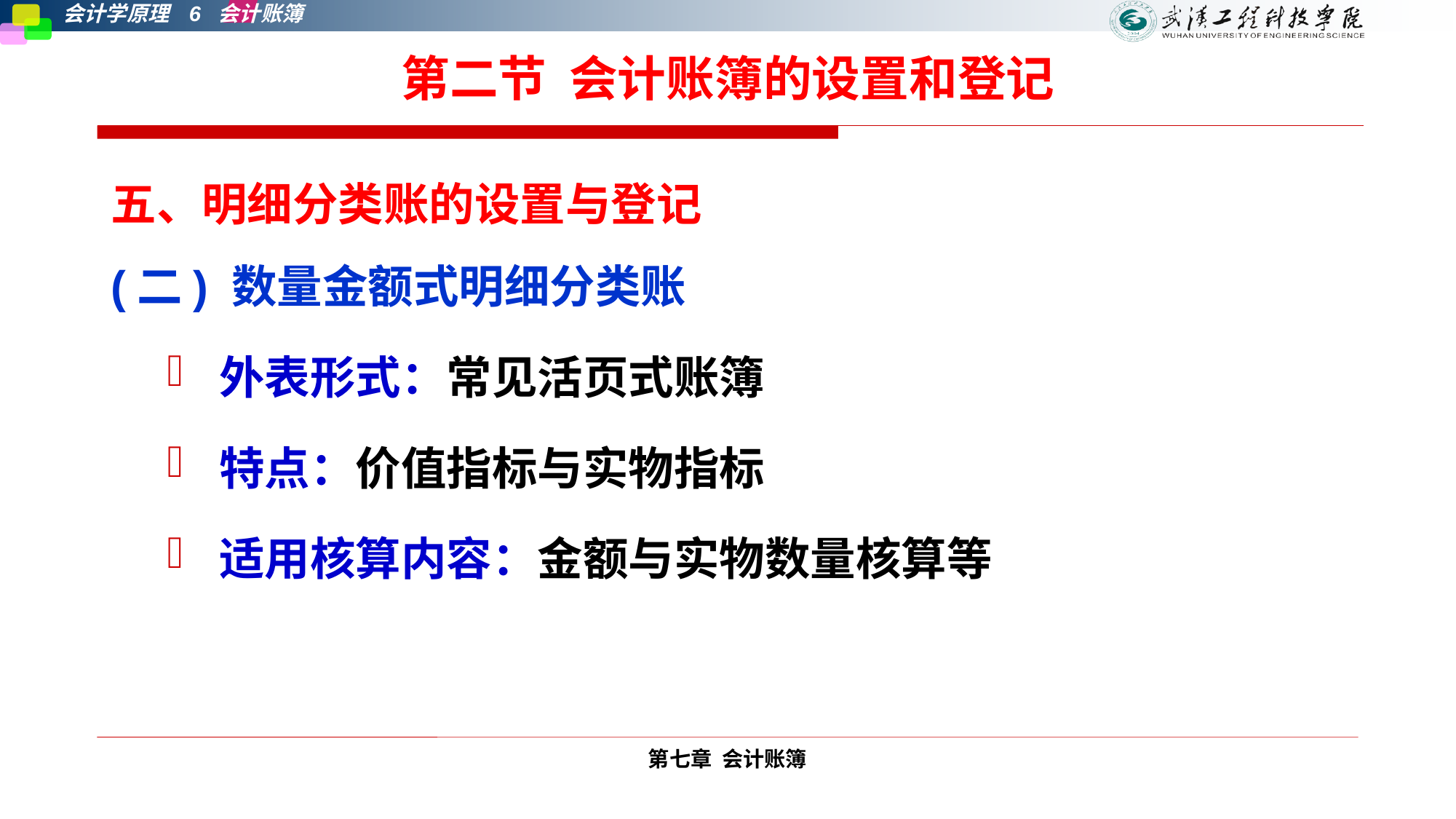

# 第二节  会计账簿的设置和登记
五、明细分类账的设置与登记
(二) 数量金额式明细分类账
外表形式：常见活页式账簿
特点：价值指标与实物指标
适用核算内容：金额与实物数量核算等
第七章  会计账簿